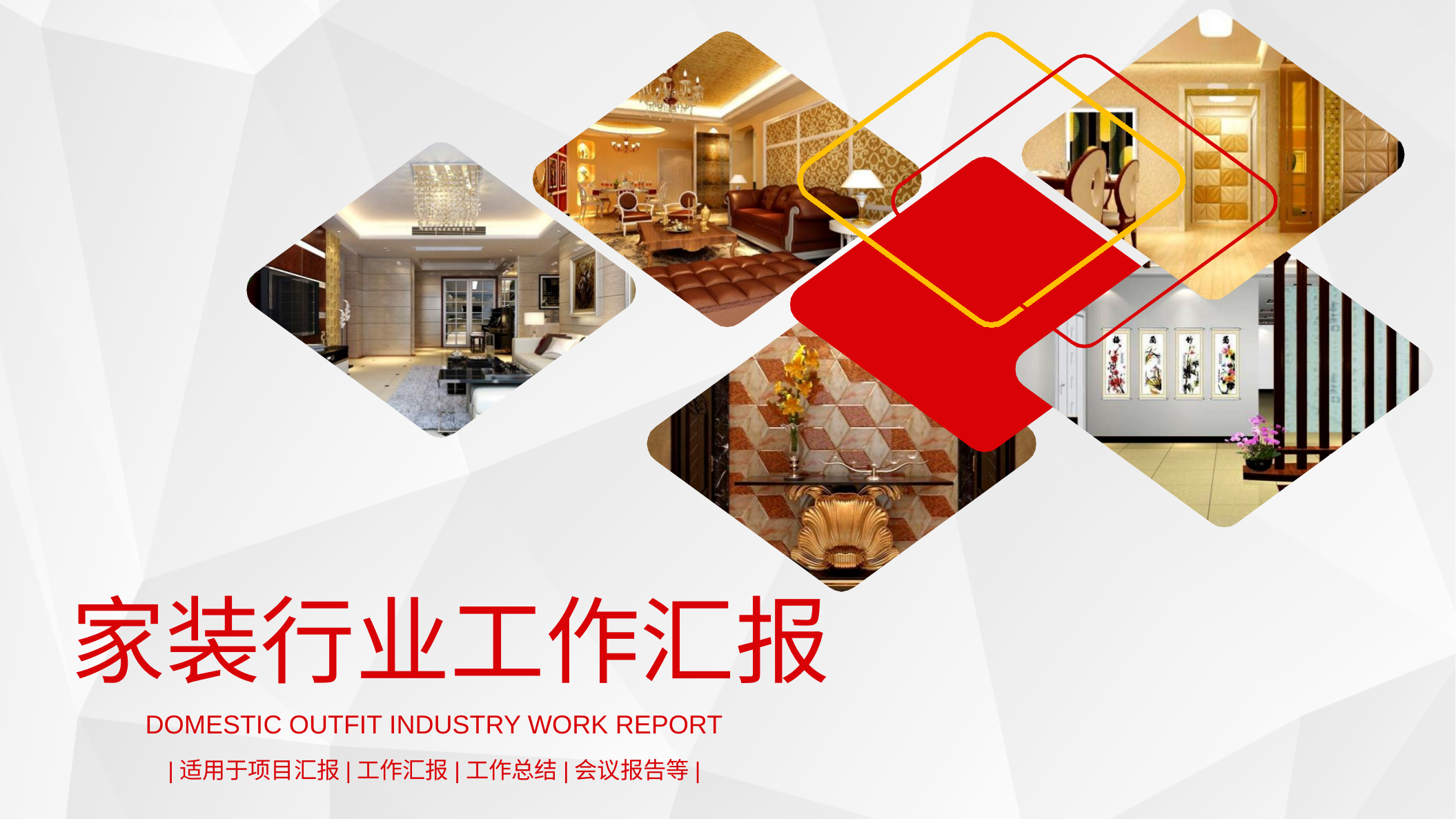

家装行业工作汇报
DOMESTIC OUTFIT INDUSTRY WORK REPORT
|适用于项目汇报|工作汇报|工作总结|会议报告等|